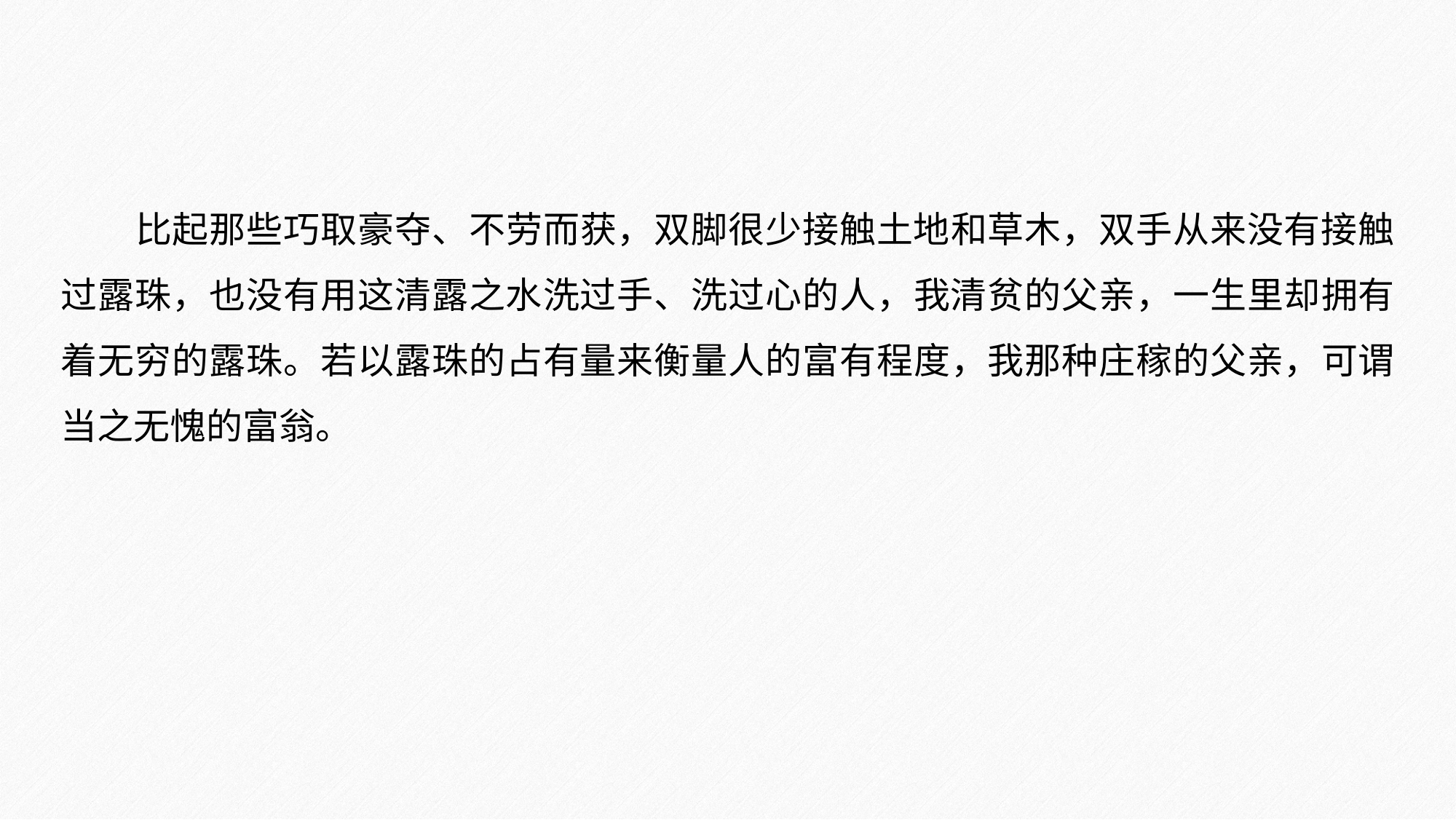

比起那些巧取豪夺、不劳而获，双脚很少接触土地和草木，双手从来没有接触过露珠，也没有用这清露之水洗过手、洗过心的人，我清贫的父亲，一生里却拥有着无穷的露珠。若以露珠的占有量来衡量人的富有程度，我那种庄稼的父亲，可谓当之无愧的富翁。